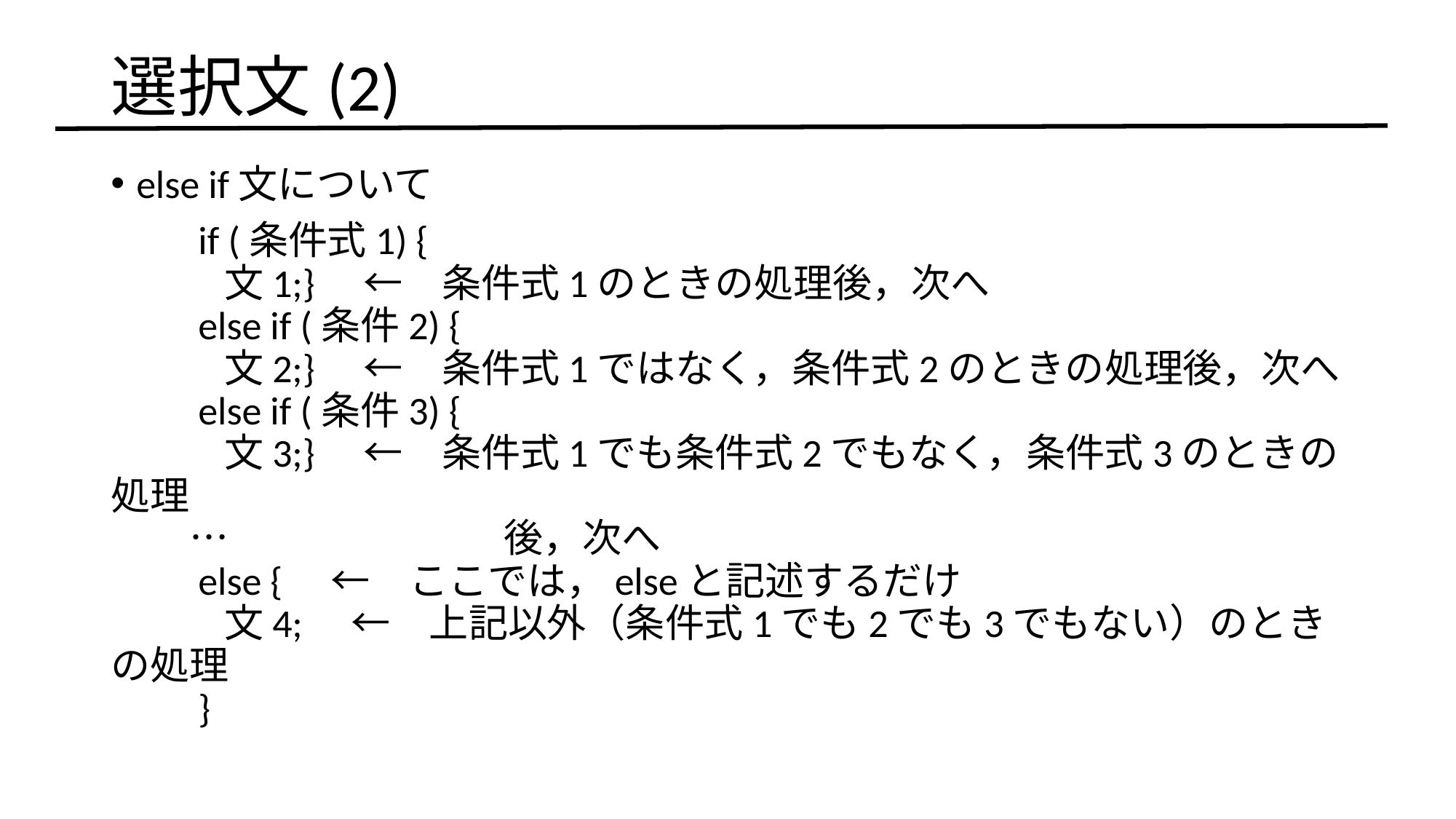

# 選択文(2)
else if文について
　　if (条件式1) {
　　    文1;}　←　条件式1のときの処理後，次へ
　　else if (条件2) {
　　    文2;}　←　条件式1ではなく，条件式2のときの処理後，次へ
　　else if (条件3) {
　　    文3;}　←　条件式1でも条件式2でもなく，条件式3のときの処理
　　…　　　　　　　後，次へ　　　　　
　　else {　←　ここでは，elseと記述するだけ　　　　　
　　    文4;　←　上記以外（条件式1でも2でも3でもない）のときの処理
　　}